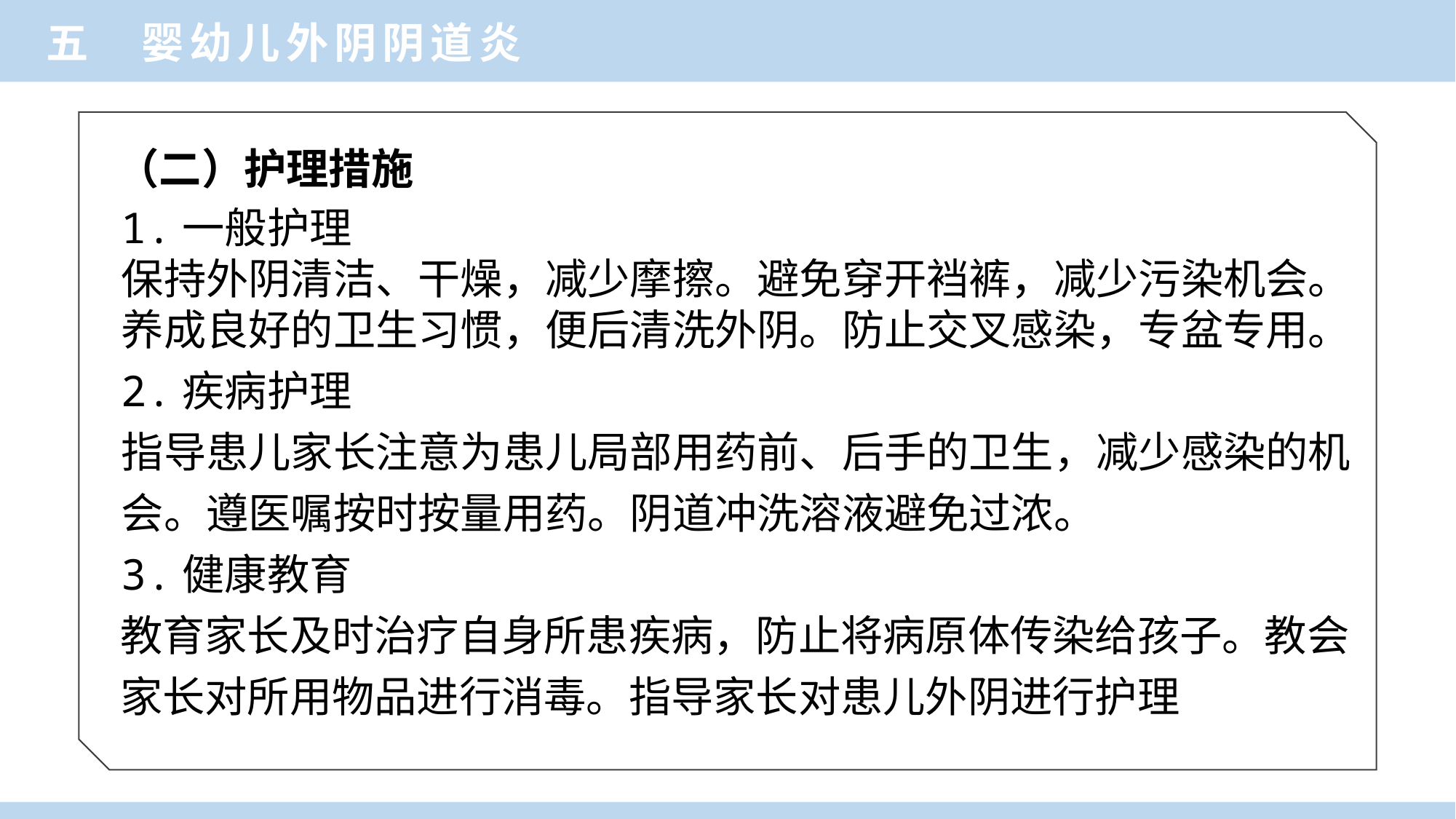

五   婴幼儿外阴阴道炎

（二）护理措施
1.一般护理
保持外阴清洁、干燥，减少摩擦。避免穿开裆裤，减少污染机会。
养成良好的卫生习惯，便后清洗外阴。防止交叉感染，专盆专用。
2.疾病护理
指导患儿家长注意为患儿局部用药前、后手的卫生，减少感染的机
会。遵医嘱按时按量用药。阴道冲洗溶液避免过浓。
3.健康教育
教育家长及时治疗自身所患疾病，防止将病原体传染给孩子。教会
家长对所用物品进行消毒。指导家长对患儿外阴进行护理